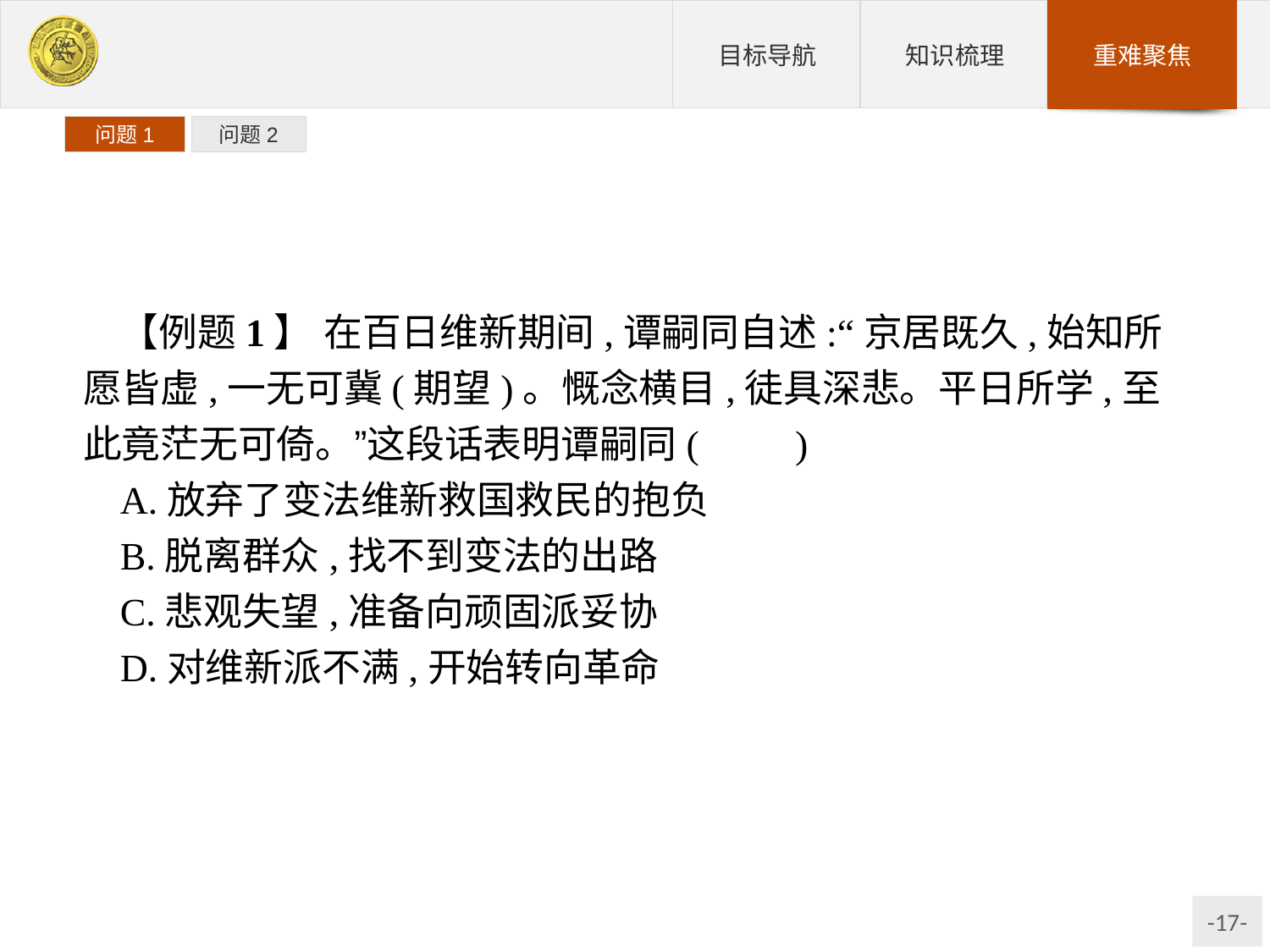

问题1
问题2
【例题1】 在百日维新期间,谭嗣同自述:“京居既久,始知所愿皆虚,一无可冀(期望)。慨念横目,徒具深悲。平日所学,至此竟茫无可倚。”这段话表明谭嗣同(　　)
A.放弃了变法维新救国救民的抱负
B.脱离群众,找不到变法的出路
C.悲观失望,准备向顽固派妥协
D.对维新派不满,开始转向革命